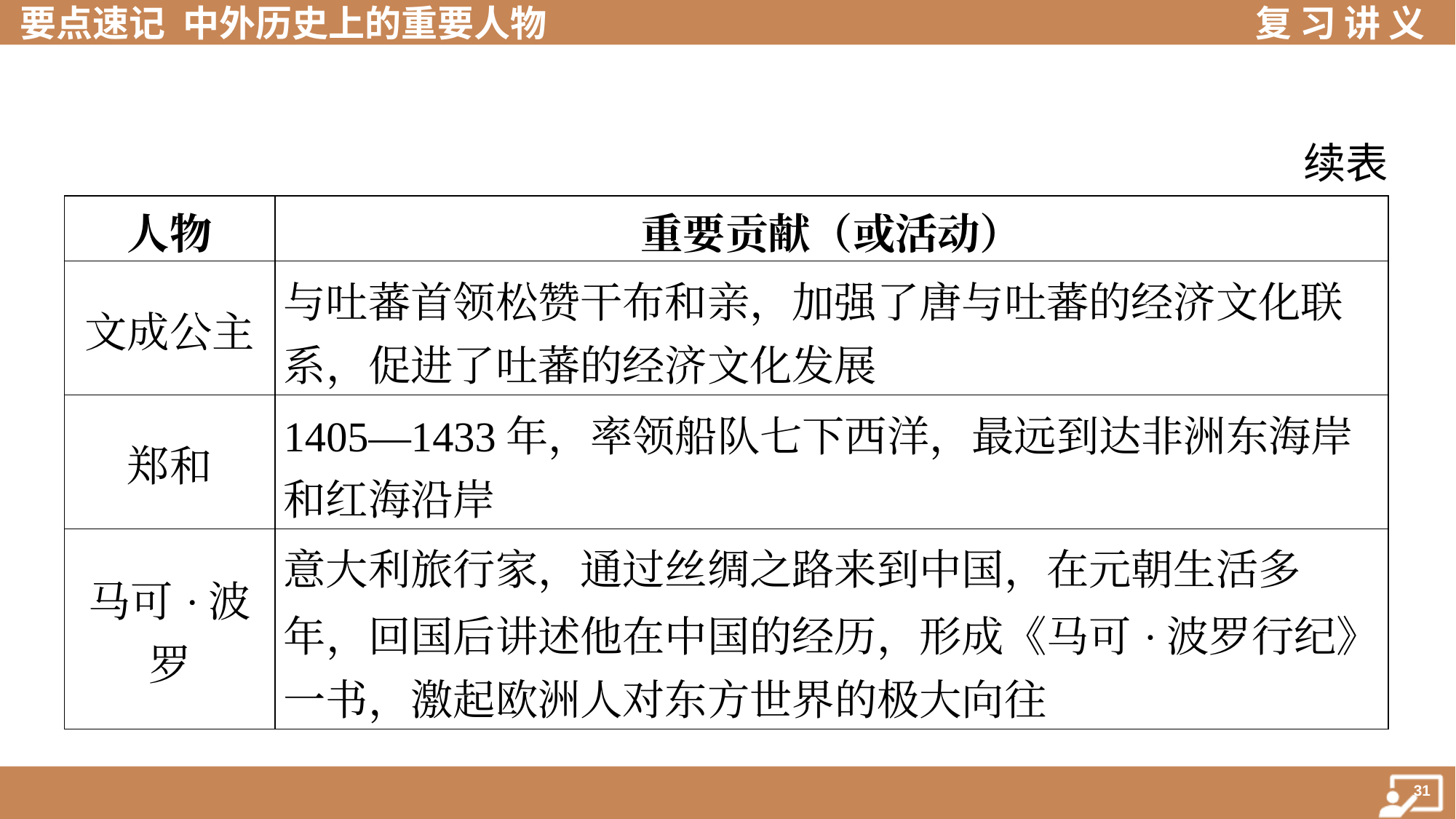

续表
| 人物 | 重要贡献（或活动） |
| --- | --- |
| 文成公主 | 与吐蕃首领松赞干布和亲，加强了唐与吐蕃的经济文化联 系，促进了吐蕃的经济文化发展 |
| 郑和 | 1405—1433年，率领船队七下西洋，最远到达非洲东海岸 和红海沿岸 |
| 马可·波罗 | 意大利旅行家，通过丝绸之路来到中国，在元朝生活多 年，回国后讲述他在中国的经历，形成《马可·波罗行纪》 一书，激起欧洲人对东方世界的极大向往 |